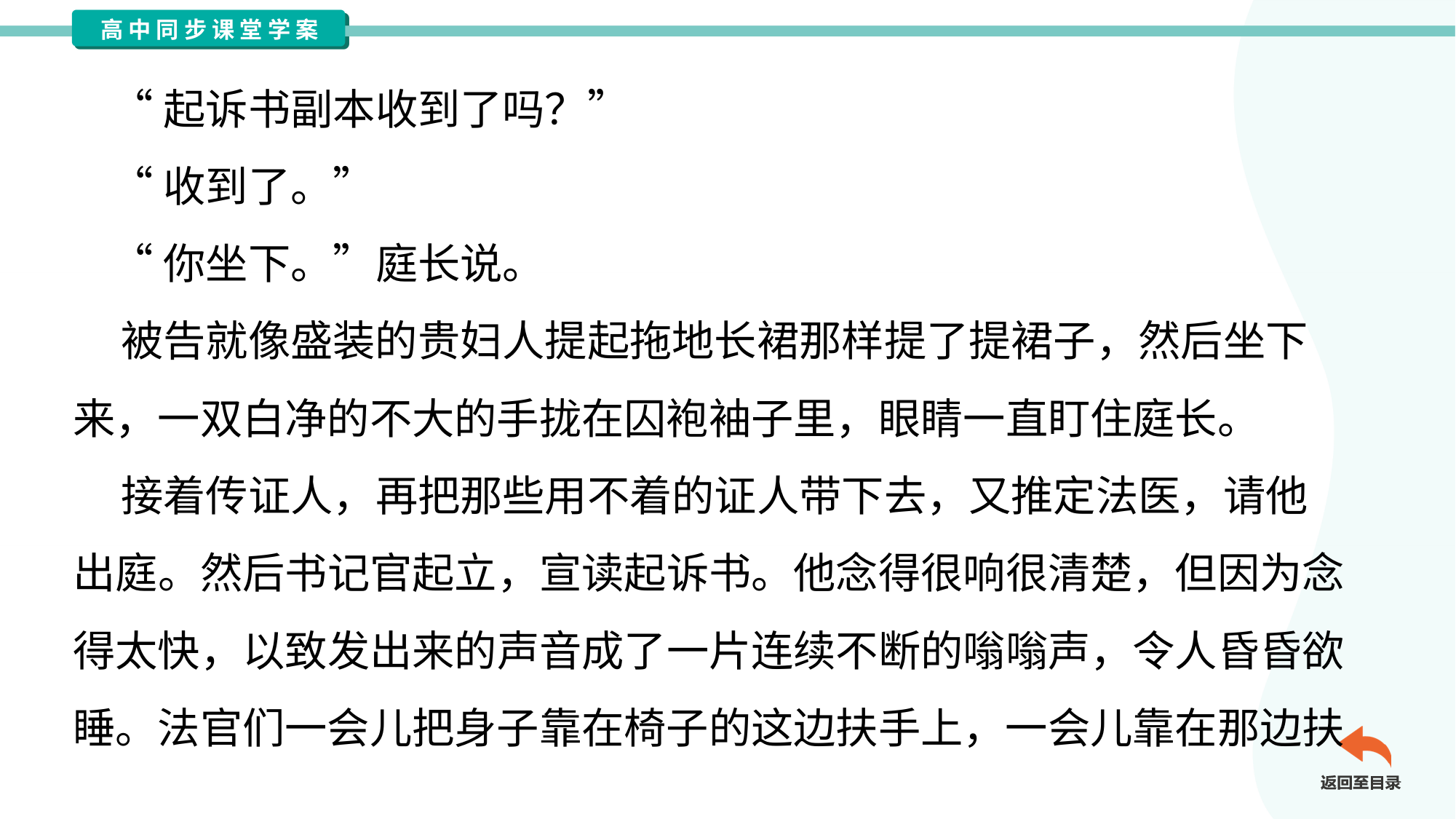

“起诉书副本收到了吗？”
    “收到了。”
    “你坐下。”庭长说。
    被告就像盛装的贵妇人提起拖地长裙那样提了提裙子，然后坐下
来，一双白净的不大的手拢在囚袍袖子里，眼睛一直盯住庭长。
    接着传证人，再把那些用不着的证人带下去，又推定法医，请他
出庭。然后书记官起立，宣读起诉书。他念得很响很清楚，但因为念
得太快，以致发出来的声音成了一片连续不断的嗡嗡声，令人昏昏欲
睡。法官们一会儿把身子靠在椅子的这边扶手上，一会儿靠在那边扶